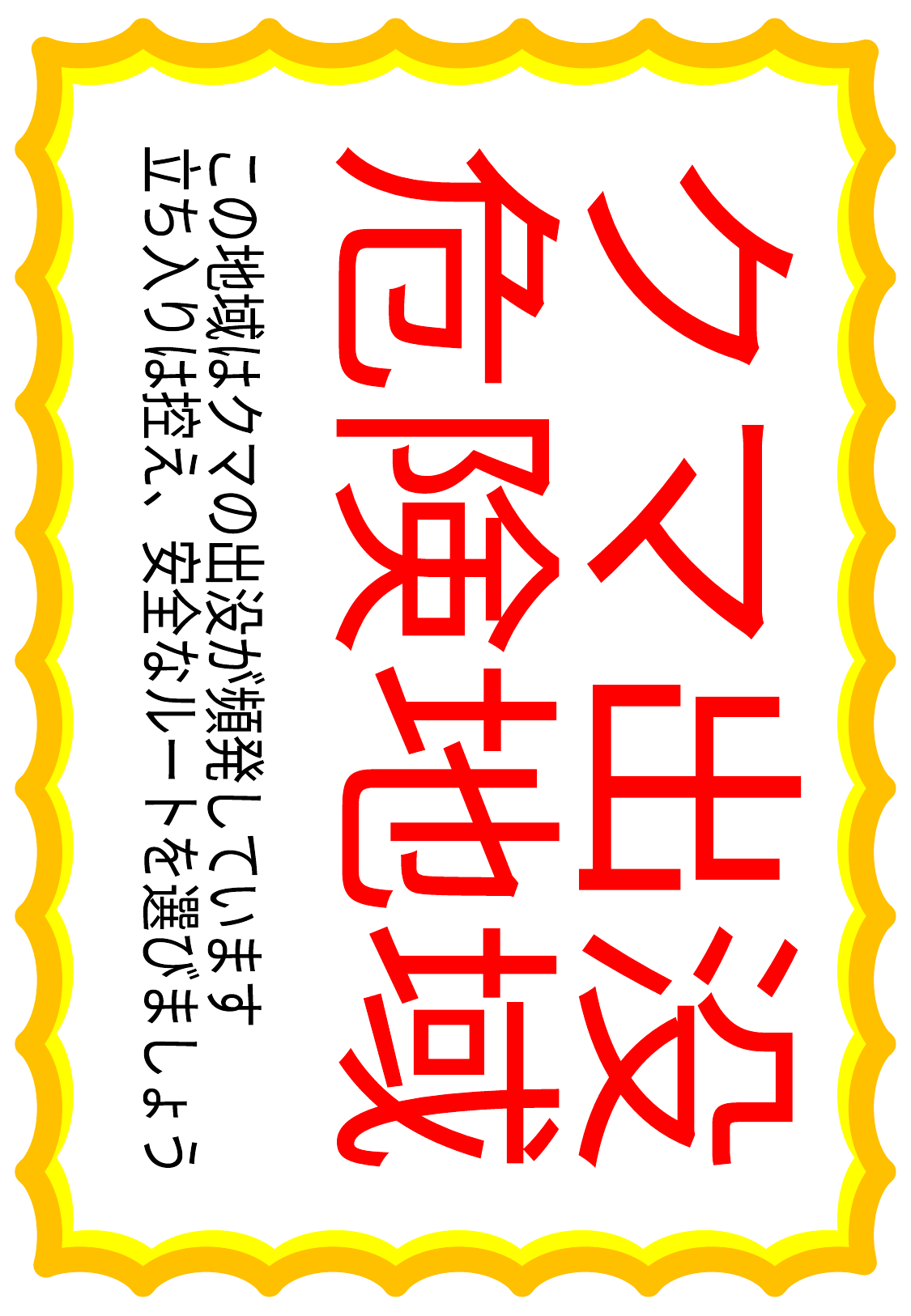

クマ出没
危険地域
この地域はクマの出没が頻発しています
立ち入りは控え、安全なルートを選びましょう